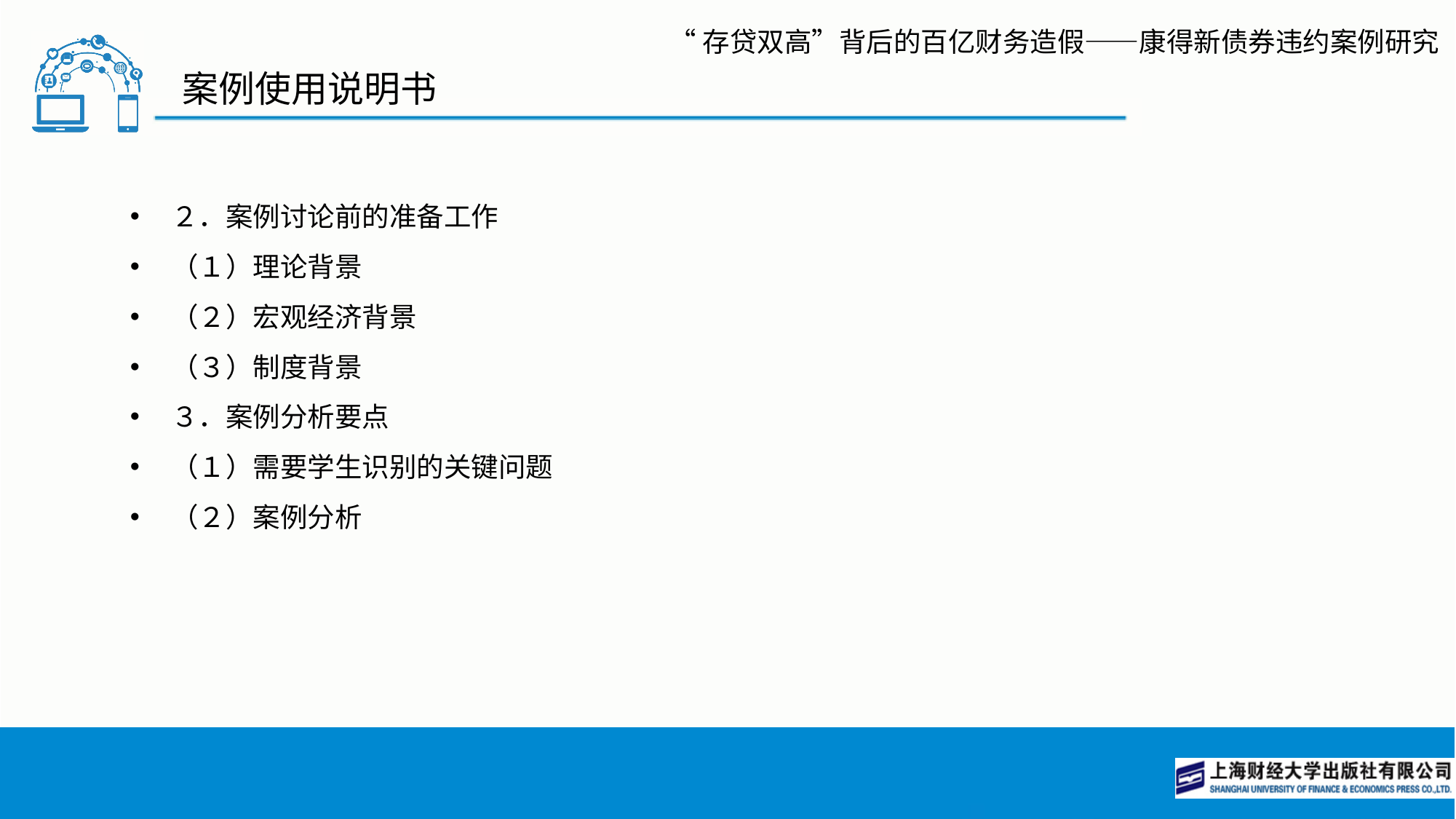

“存贷双高”背后的百亿财务造假——康得新债券违约案例研究
# 案例使用说明书
２．案例讨论前的准备工作
（１）理论背景
（２）宏观经济背景
（３）制度背景
３．案例分析要点
（１）需要学生识别的关键问题
（２）案例分析